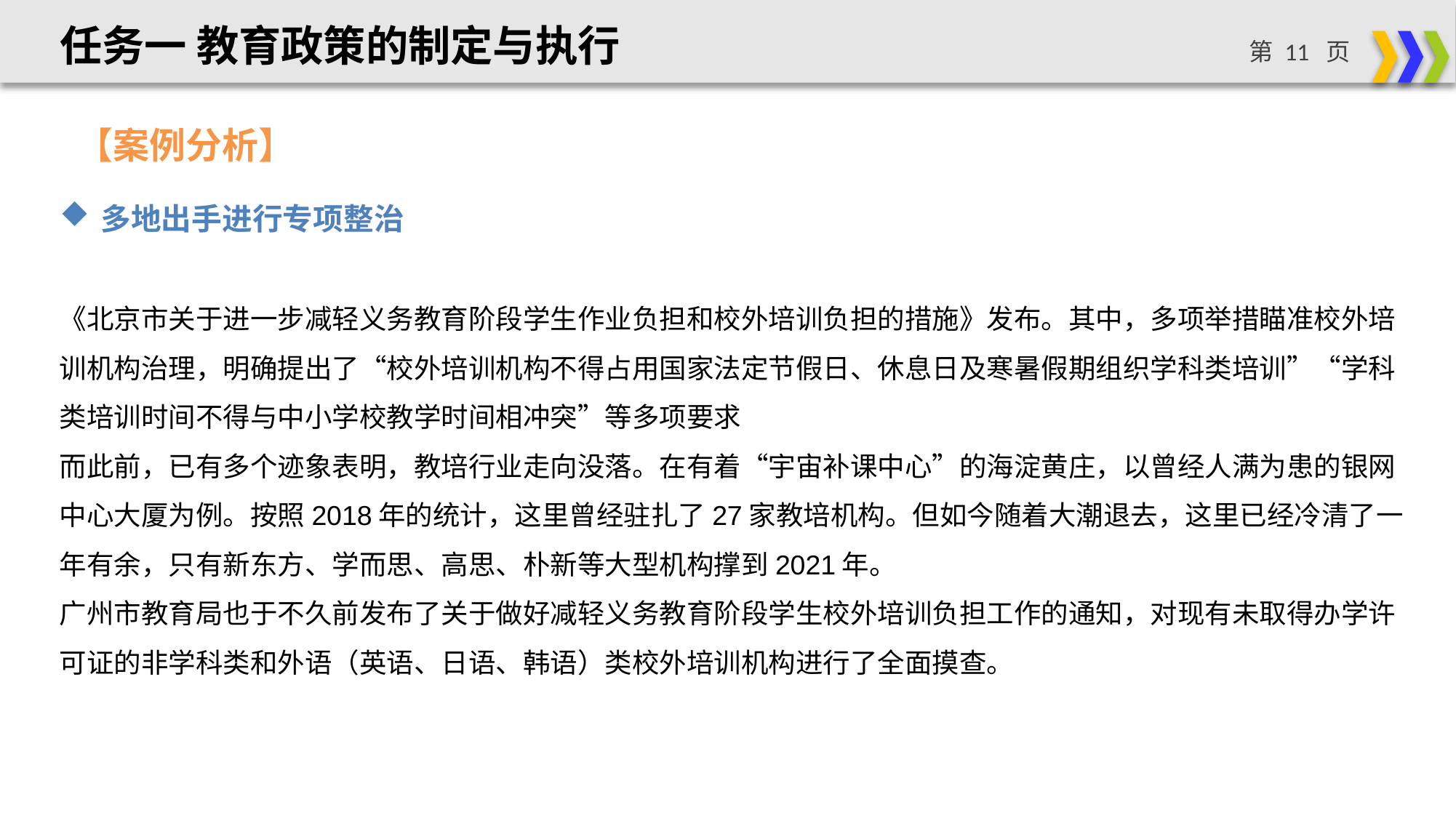

任务一 教育政策的制定与执行
【案例分析】
多地出手进行专项整治
《北京市关于进一步减轻义务教育阶段学生作业负担和校外培训负担的措施》发布。其中，多项举措瞄准校外培训机构治理，明确提出了“校外培训机构不得占用国家法定节假日、休息日及寒暑假期组织学科类培训”“学科类培训时间不得与中小学校教学时间相冲突”等多项要求
而此前，已有多个迹象表明，教培行业走向没落。在有着“宇宙补课中心”的海淀黄庄，以曾经人满为患的银网中心大厦为例。按照2018年的统计，这里曾经驻扎了27家教培机构。但如今随着大潮退去，这里已经冷清了一年有余，只有新东方、学而思、高思、朴新等大型机构撑到2021年。
广州市教育局也于不久前发布了关于做好减轻义务教育阶段学生校外培训负担工作的通知，对现有未取得办学许可证的非学科类和外语（英语、日语、韩语）类校外培训机构进行了全面摸查。